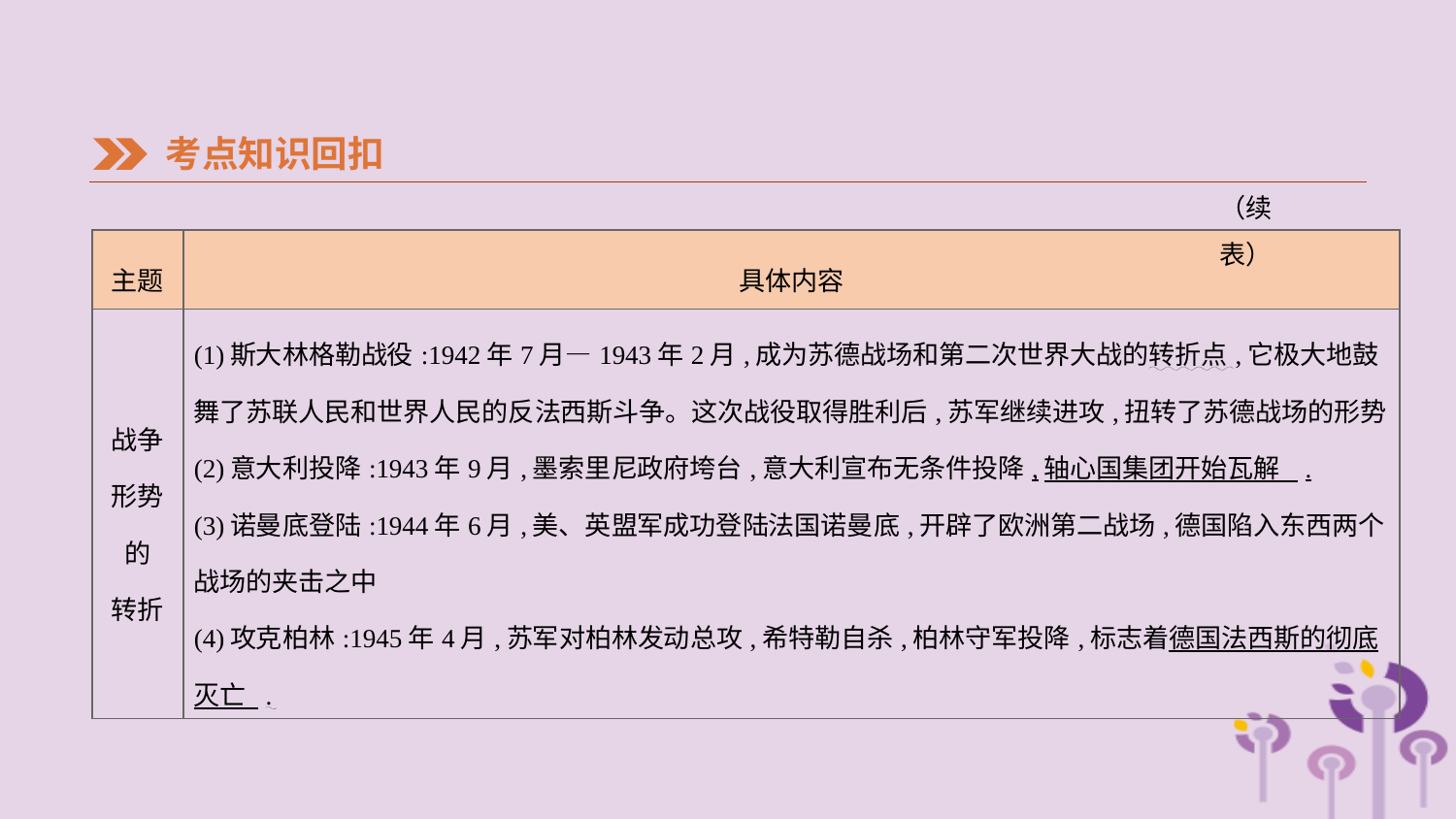

考点知识回扣

（续表）
| 主题 | 具体内容 |
| --- | --- |
| 战争 形势 的 转折 | (1)斯大林格勒战役:1942年7月—1943年2月,成为苏德战场和第二次世界大战的转折点,它极大地鼓舞了苏联人民和世界人民的反法西斯斗争。这次战役取得胜利后,苏军继续进攻,扭转了苏德战场的形势 (2)意大利投降:1943年9月,墨索里尼政府垮台,意大利宣布无条件投降,轴心国集团开始瓦解 . (3)诺曼底登陆:1944年6月,美、英盟军成功登陆法国诺曼底,开辟了欧洲第二战场,德国陷入东西两个战场的夹击之中 (4)攻克柏林:1945年4月,苏军对柏林发动总攻,希特勒自杀,柏林守军投降,标志着德国法西斯的彻底灭亡 . |